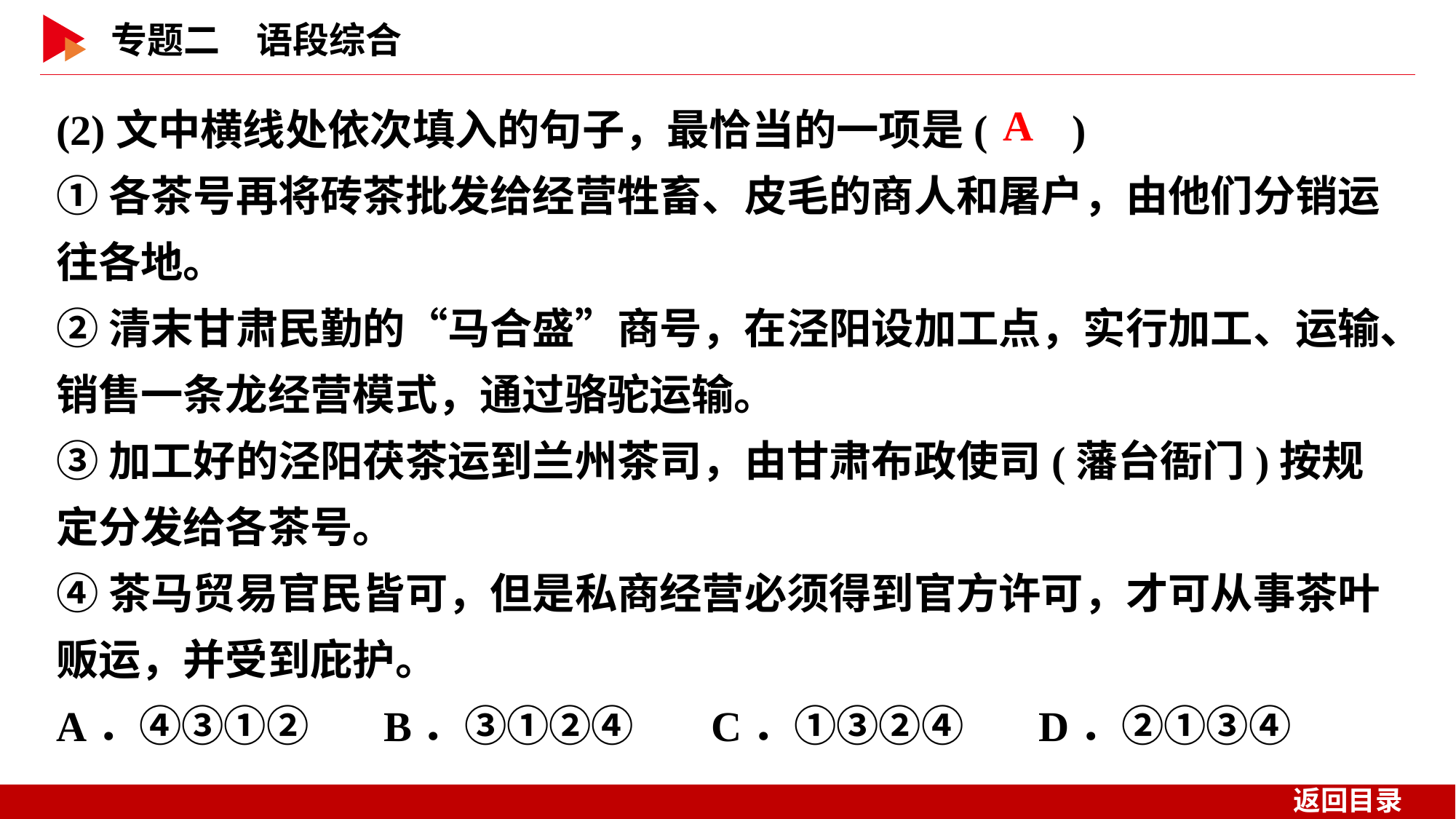

(2)文中横线处依次填入的句子，最恰当的一项是(        )
①各茶号再将砖茶批发给经营牲畜、皮毛的商人和屠户，由他们分销运往各地。
②清末甘肃民勤的“马合盛”商号，在泾阳设加工点，实行加工、运输、销售一条龙经营模式，通过骆驼运输。
③加工好的泾阳茯茶运到兰州茶司，由甘肃布政使司(藩台衙门)按规定分发给各茶号。
④茶马贸易官民皆可，但是私商经营必须得到官方许可，才可从事茶叶贩运，并受到庇护。
A．④③①②	B．③①②④	C．①③②④	D．②①③④
   A